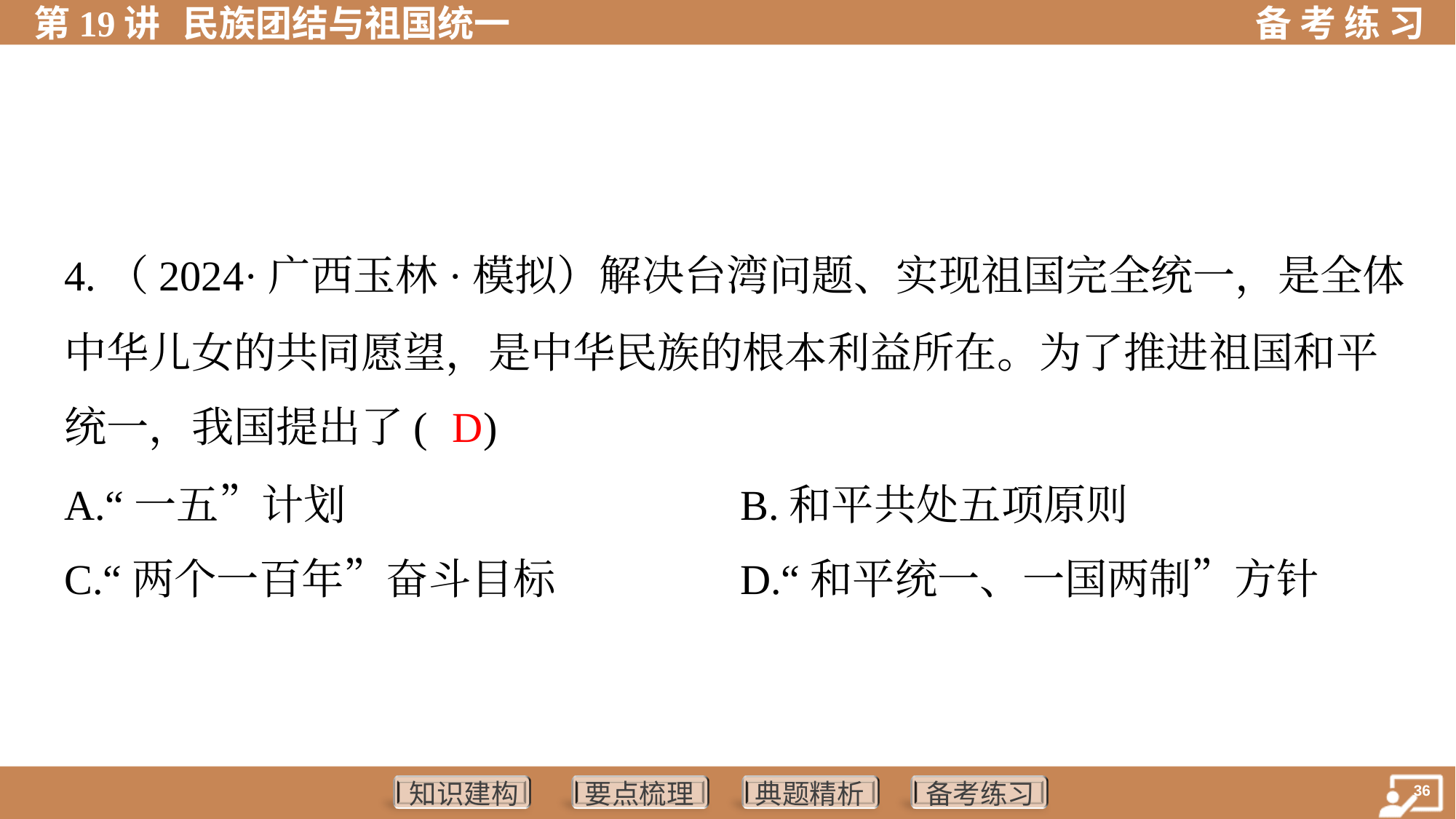

4.（2024·广西玉林·模拟）解决台湾问题、实现祖国完全统一，是全体
中华儿女的共同愿望，是中华民族的根本利益所在。为了推进祖国和平
统一，我国提出了(     )
D
A.“一五”计划	B.和平共处五项原则
C.“两个一百年”奋斗目标	D.“和平统一、一国两制”方针